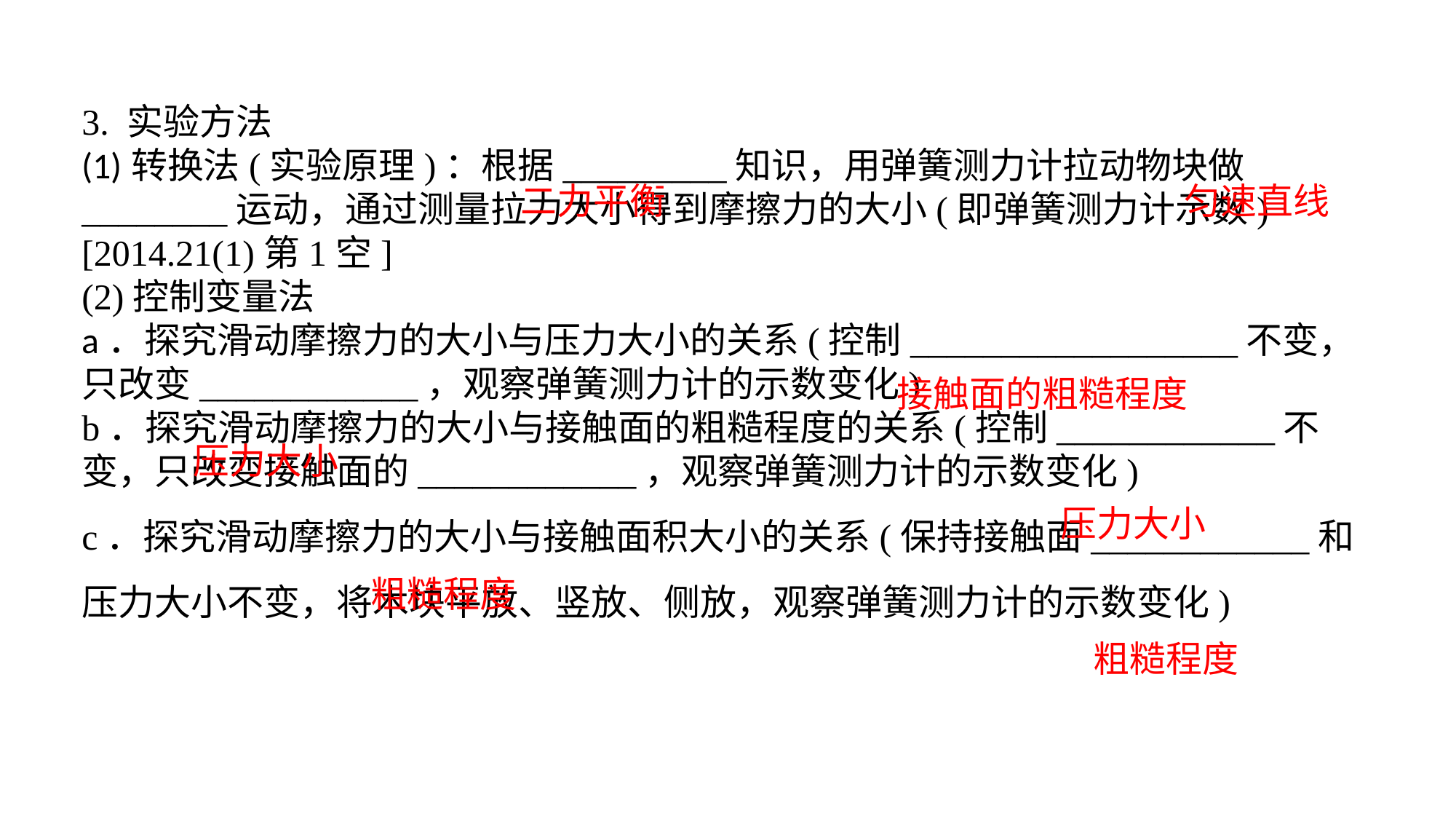

3. 实验方法(1)转换法(实验原理)：根据_________知识，用弹簧测力计拉动物块做________运动，通过测量拉力大小得到摩擦力的大小(即弹簧测力计示数)[2014.21(1)第1空](2)控制变量法a．探究滑动摩擦力的大小与压力大小的关系(控制__________________不变，只改变____________，观察弹簧测力计的示数变化)b．探究滑动摩擦力的大小与接触面的粗糙程度的关系(控制____________不变，只改变接触面的____________，观察弹簧测力计的示数变化)c．探究滑动摩擦力的大小与接触面积大小的关系(保持接触面____________和压力大小不变，将木块平放、竖放、侧放，观察弹簧测力计的示数变化)
二力平衡
匀速直线
接触面的粗糙程度
压力大小
压力大小
粗糙程度
粗糙程度